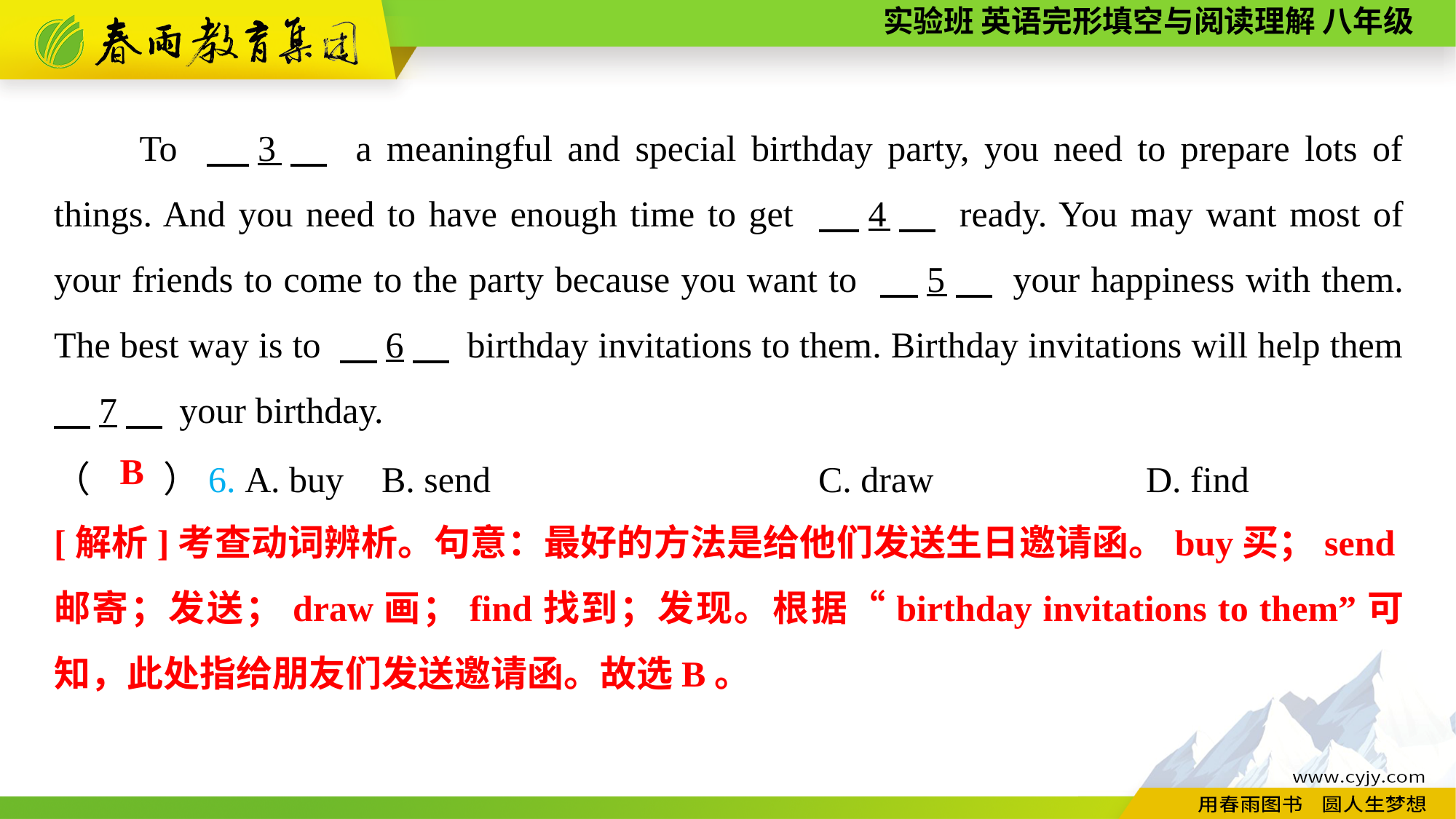

To 　3　 a meaningful and special birthday party, you need to prepare lots of things. And you need to have enough time to get 　4　 ready. You may want most of your friends to come to the party because you want to 　5　 your happiness with them. The best way is to 　6　 birthday invitations to them. Birthday invitations will help them 　7　 your birthday.
（　　）6. A. buy	B. send	 		C. draw	   	D. find
B
[解析]考查动词辨析。句意：最好的方法是给他们发送生日邀请函。buy买；send邮寄；发送；draw画；find找到；发现。根据“birthday invitations to them”可知，此处指给朋友们发送邀请函。故选B。